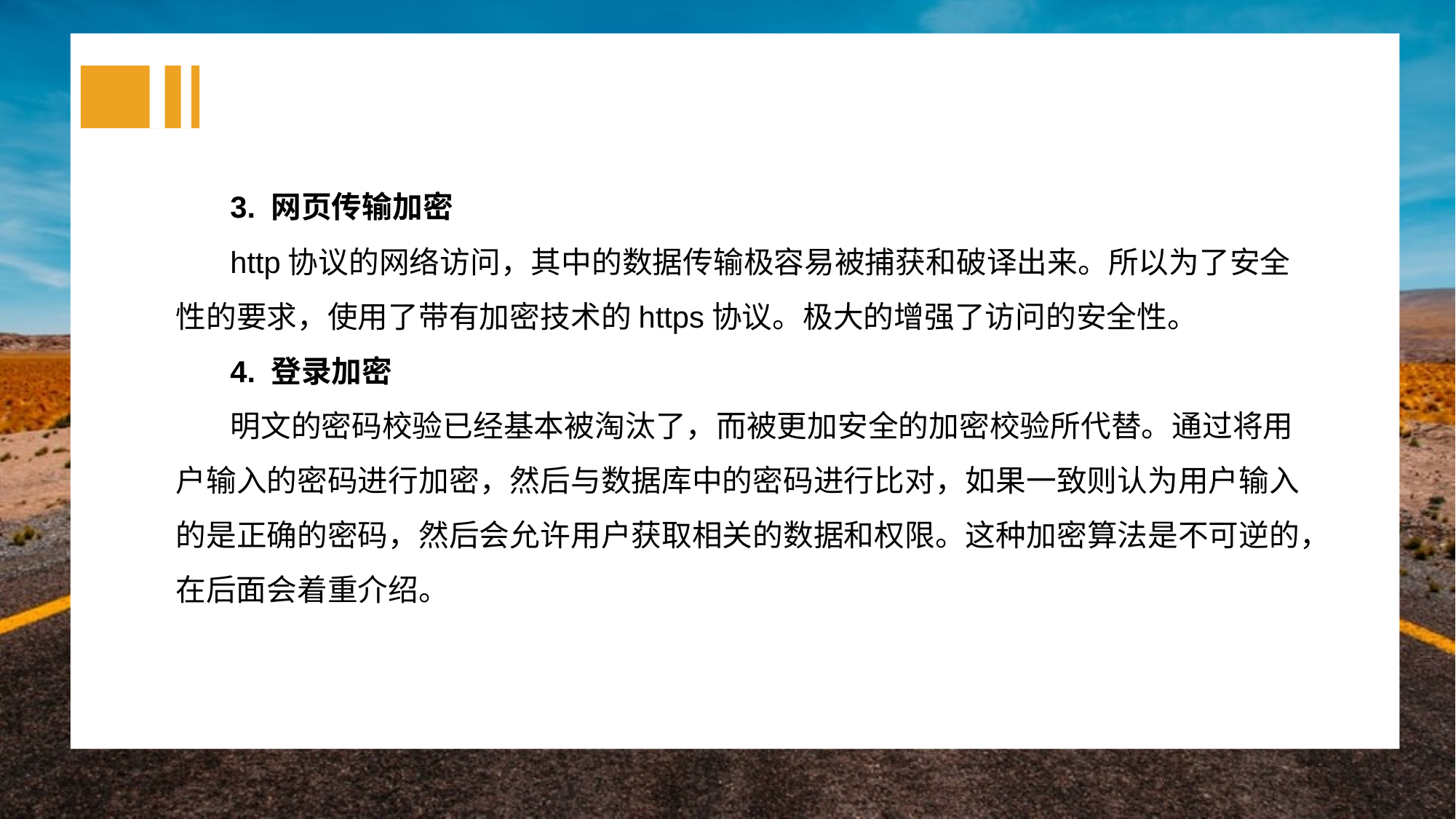

3. 网页传输加密
http协议的网络访问，其中的数据传输极容易被捕获和破译出来。所以为了安全性的要求，使用了带有加密技术的https协议。极大的增强了访问的安全性。
4. 登录加密
明文的密码校验已经基本被淘汰了，而被更加安全的加密校验所代替。通过将用户输入的密码进行加密，然后与数据库中的密码进行比对，如果一致则认为用户输入的是正确的密码，然后会允许用户获取相关的数据和权限。这种加密算法是不可逆的，在后面会着重介绍。